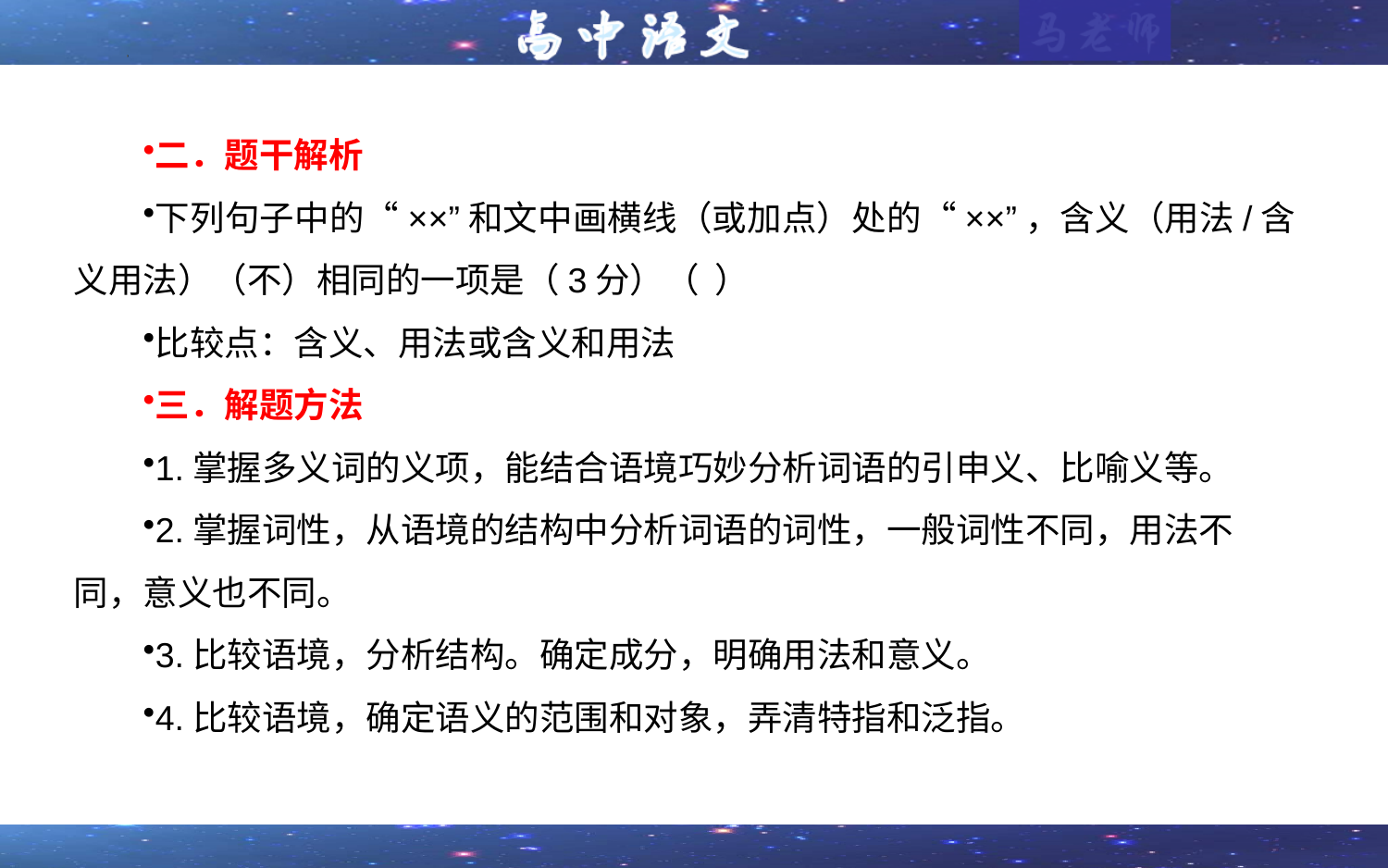

二．题干解析
下列句子中的“××”和文中画横线（或加点）处的“××”，含义（用法/含义用法）（不）相同的一项是（3分）（  ）
比较点：含义、用法或含义和用法
三．解题方法
1.掌握多义词的义项，能结合语境巧妙分析词语的引申义、比喻义等。
2.掌握词性，从语境的结构中分析词语的词性，一般词性不同，用法不同，意义也不同。
3.比较语境，分析结构。确定成分，明确用法和意义。
4.比较语境，确定语义的范围和对象，弄清特指和泛指。